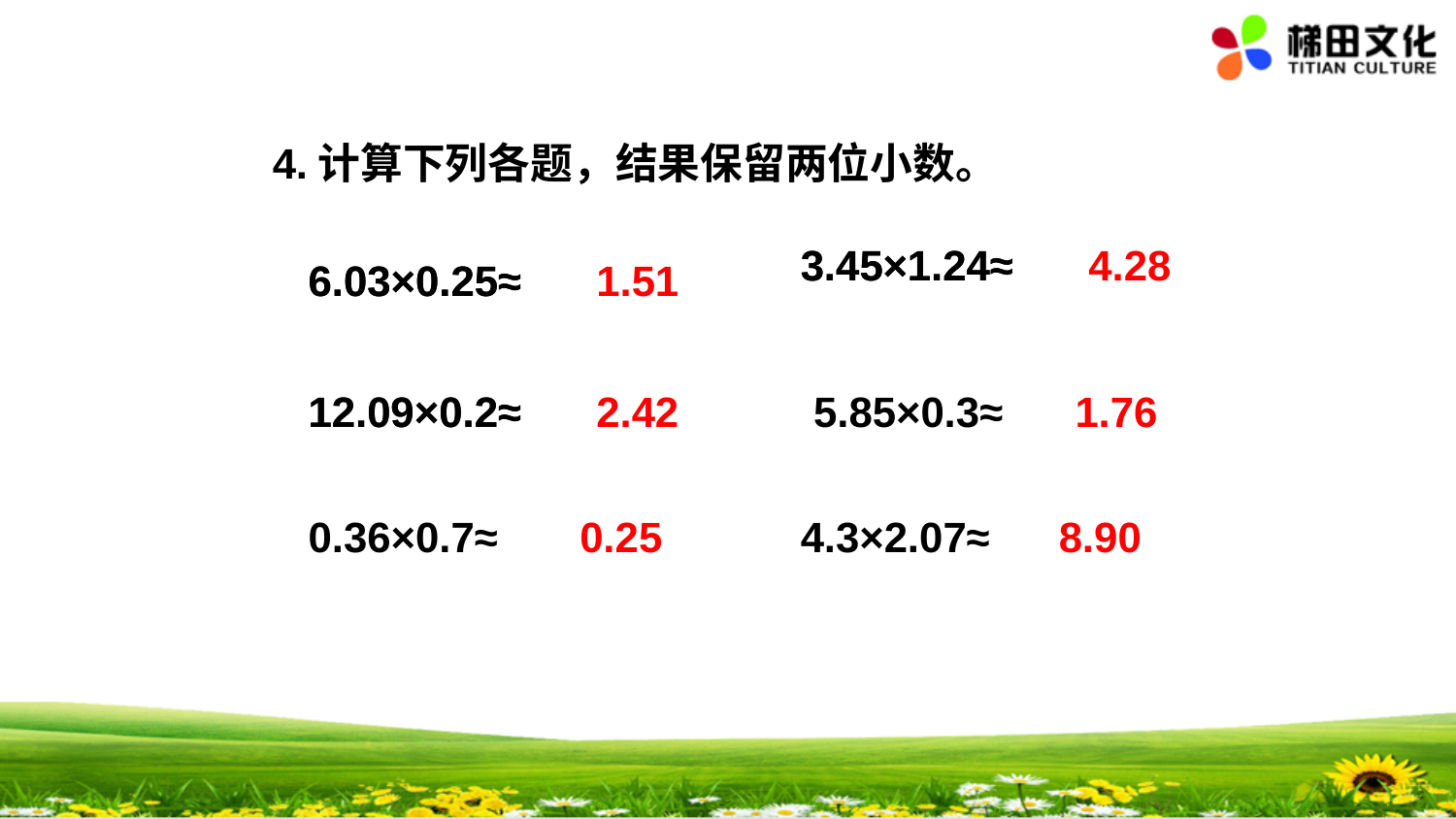

4.计算下列各题，结果保留两位小数。
3.45×1.24≈
3.45×1.24≈
4.28
6.03×0.25≈
6.03×0.25≈
1.51
12.09×0.2≈
12.09×0.2≈
2.42
5.85×0.3≈
1.76
0.36×0.7≈
0.25
4.3×2.07≈
8.90